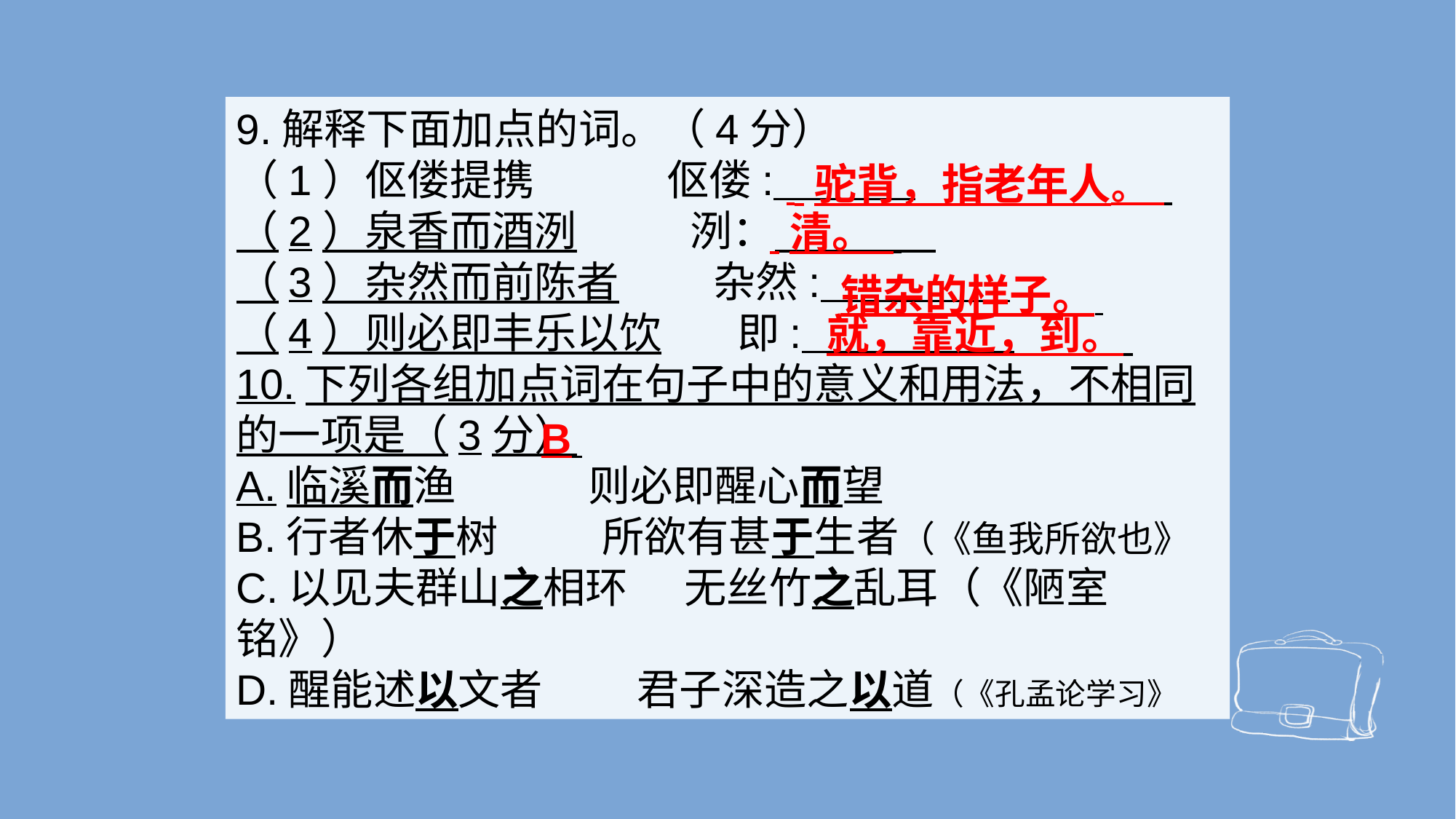

9.解释下面加点的词。（4分）（1）伛偻提携              伛偻:            （2）泉香而酒洌            洌：                 （3）杂然而前陈者          杂然:                （4）则必即丰乐以饮        即:                  10.下列各组加点词在句子中的意义和用法，不相同的一项是（3分）A.临溪而渔              则必即醒心而望B.行者休于树           所欲有甚于生者（《鱼我所欲也》
C.以见夫群山之相环      无丝竹之乱耳（《陋室铭》）D.醒能述以文者          君子深造之以道（《孔孟论学习》
  驼背，指老年人。
 清。
错杂的样子。
就，靠近，到。
B